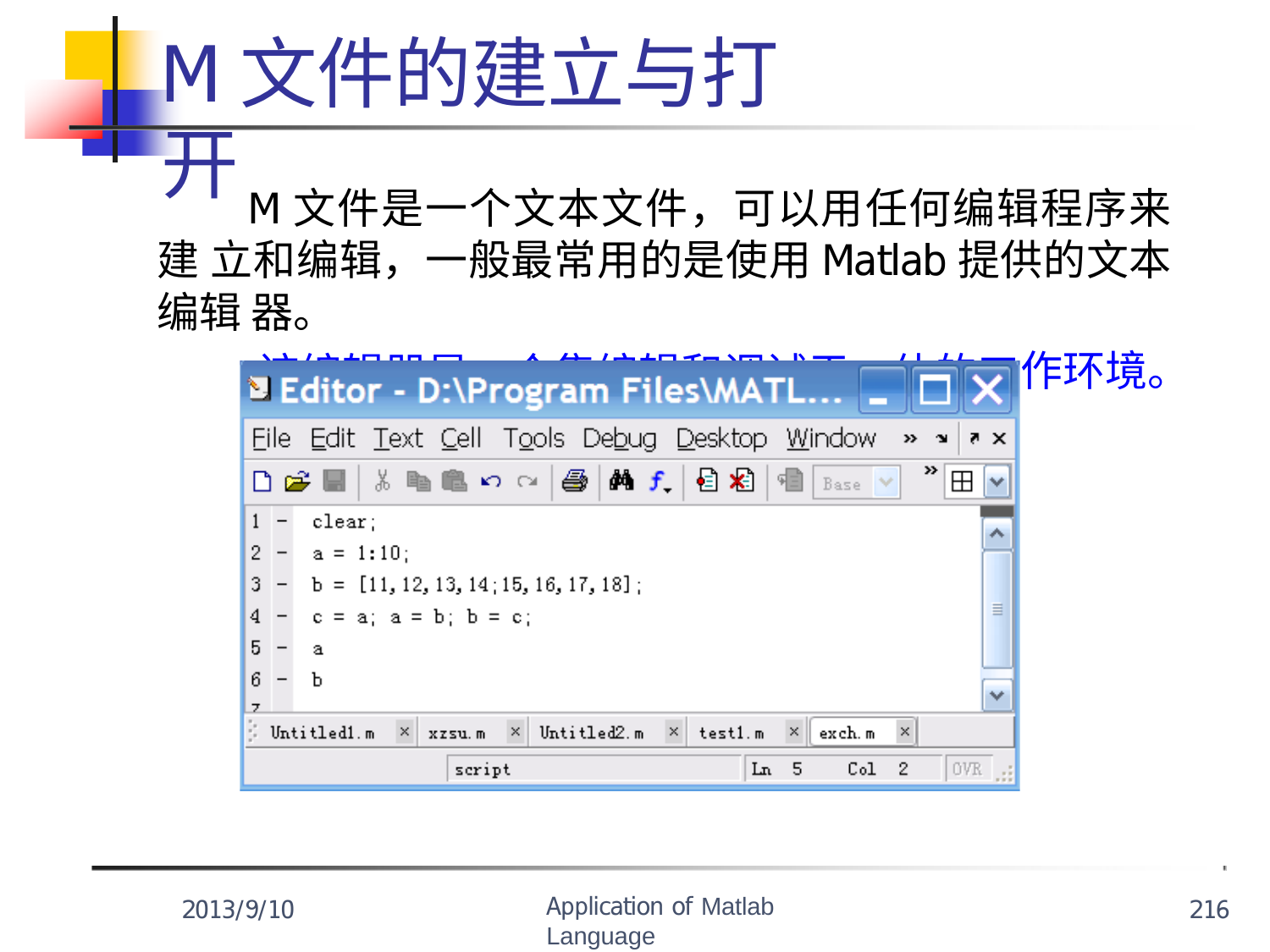

M文件的建立与打开
该编辑器是一个集编辑和调试于一体的工
M文件是一个文本文件，可以用任何编辑程序来建 立和编辑，一般最常用的是使用Matlab提供的文本编辑 器。

作环境。

Application of Matlab Language
2013/9/10
216